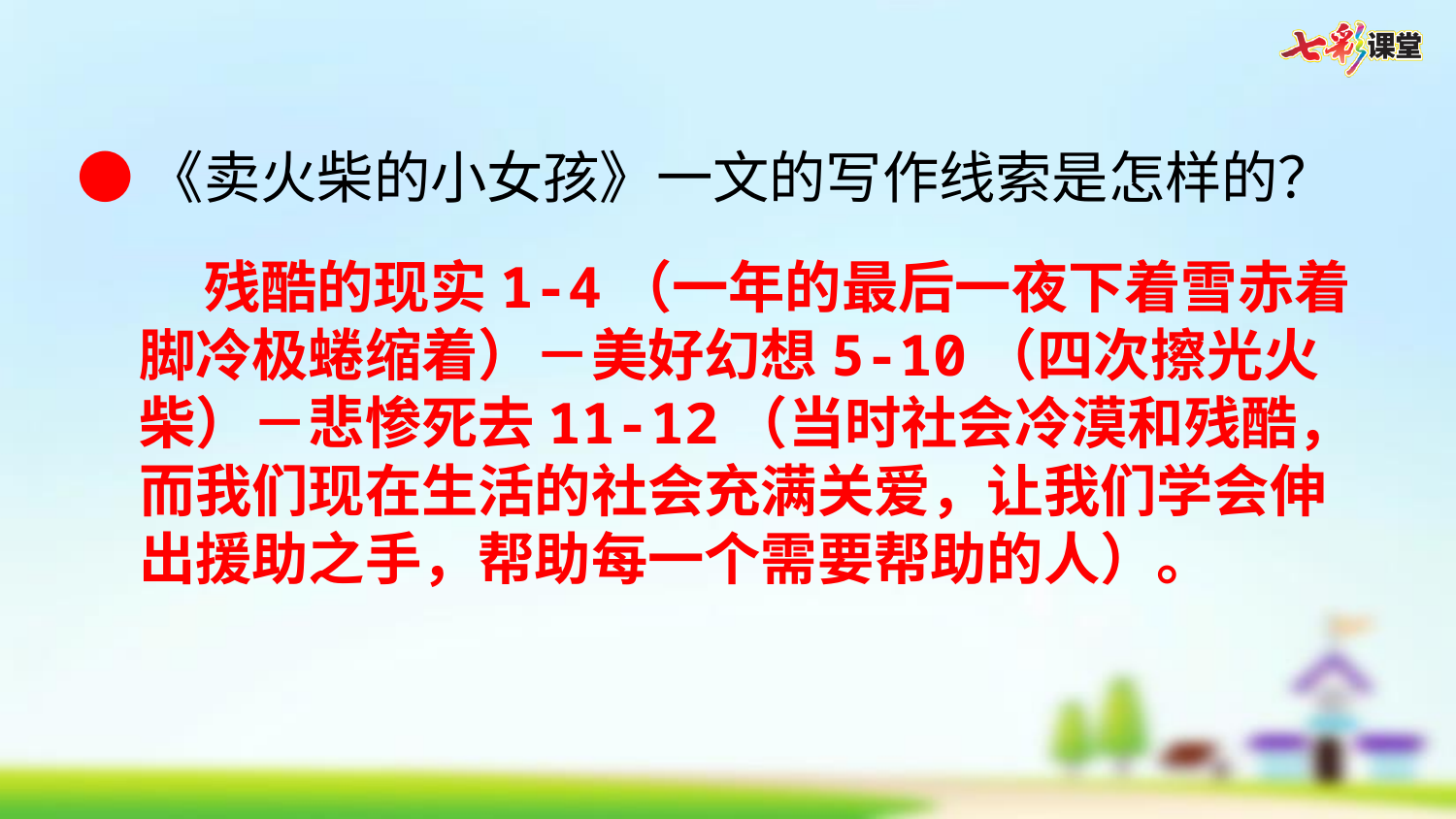

●《卖火柴的小女孩》一文的写作线索是怎样的？
    残酷的现实1-4（一年的最后一夜下着雪赤着脚冷极蜷缩着）－美好幻想5-10（四次擦光火柴）－悲惨死去11-12（当时社会冷漠和残酷，而我们现在生活的社会充满关爱，让我们学会伸出援助之手，帮助每一个需要帮助的人）。